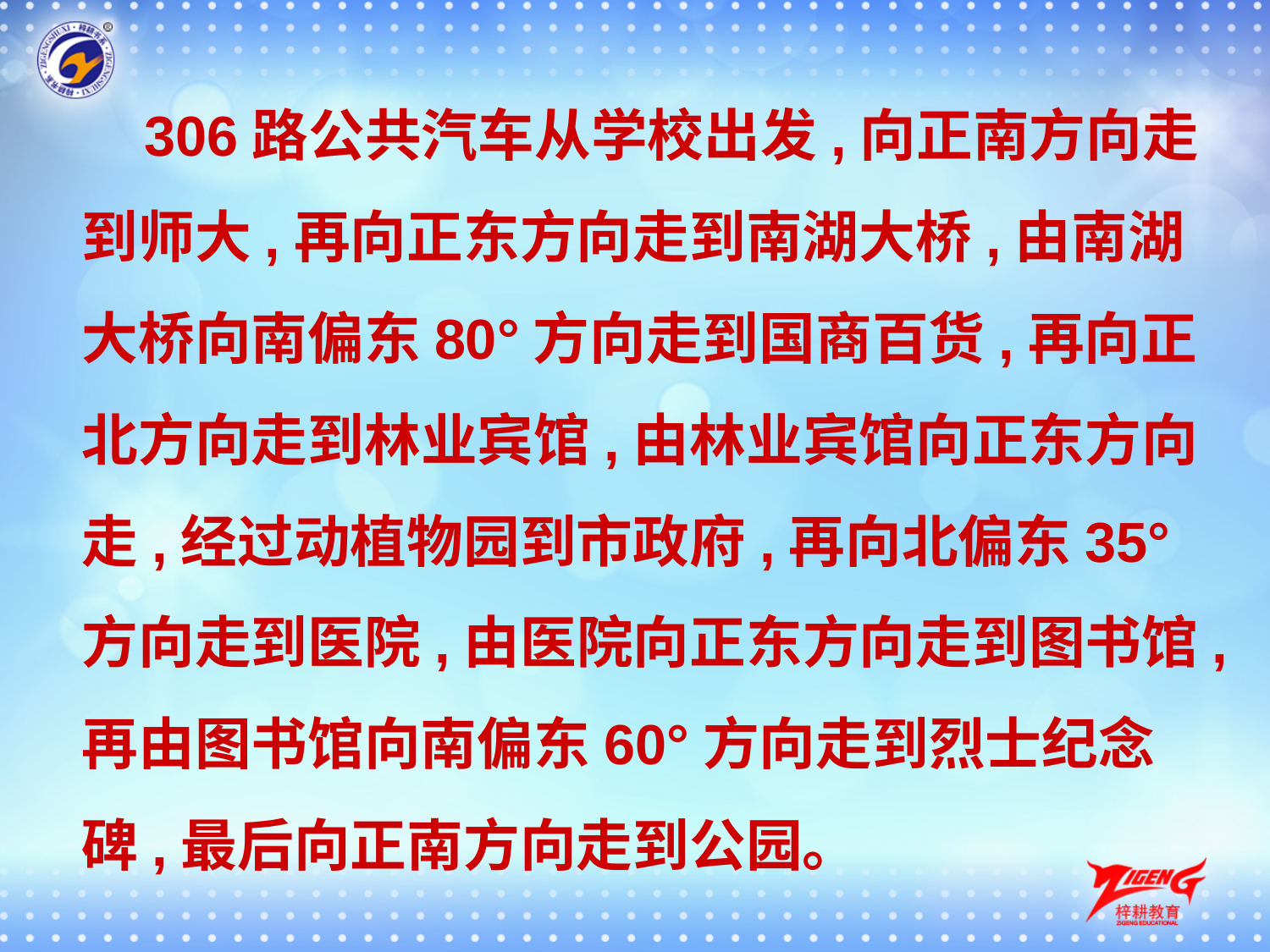

306路公共汽车从学校出发,向正南方向走到师大,再向正东方向走到南湖大桥,由南湖大桥向南偏东80°方向走到国商百货,再向正北方向走到林业宾馆,由林业宾馆向正东方向走,经过动植物园到市政府,再向北偏东35°方向走到医院,由医院向正东方向走到图书馆,再由图书馆向南偏东60°方向走到烈士纪念碑,最后向正南方向走到公园。